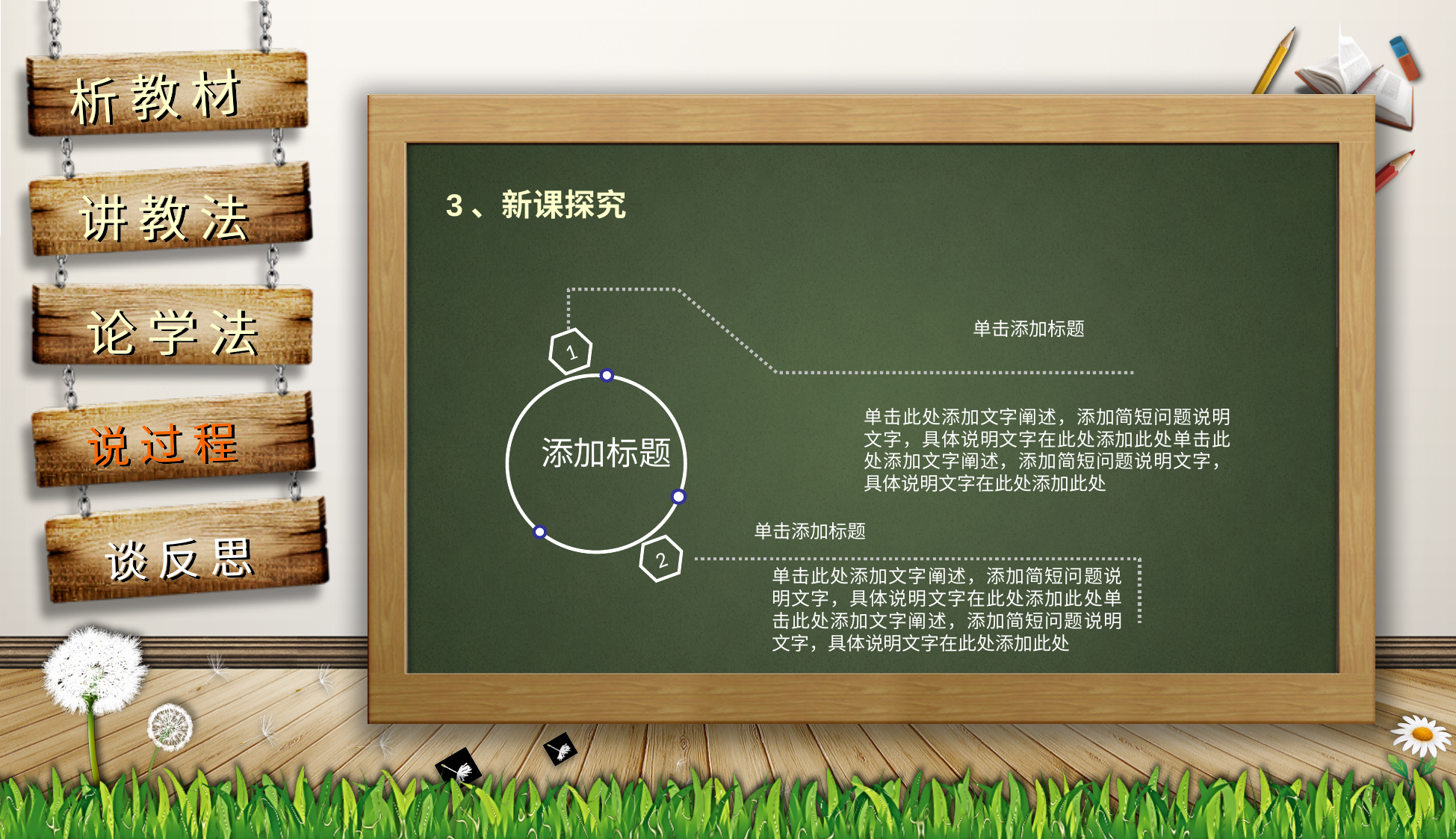

3、新课探究

单击添加标题
1

单击此处添加文字阐述，添加简短问题说明文字，具体说明文字在此处添加此处单击此处添加文字阐述，添加简短问题说明文字，具体说明文字在此处添加此处
添加标题
单击添加标题
2

单击此处添加文字阐述，添加简短问题说明文字，具体说明文字在此处添加此处单击此处添加文字阐述，添加简短问题说明文字，具体说明文字在此处添加此处